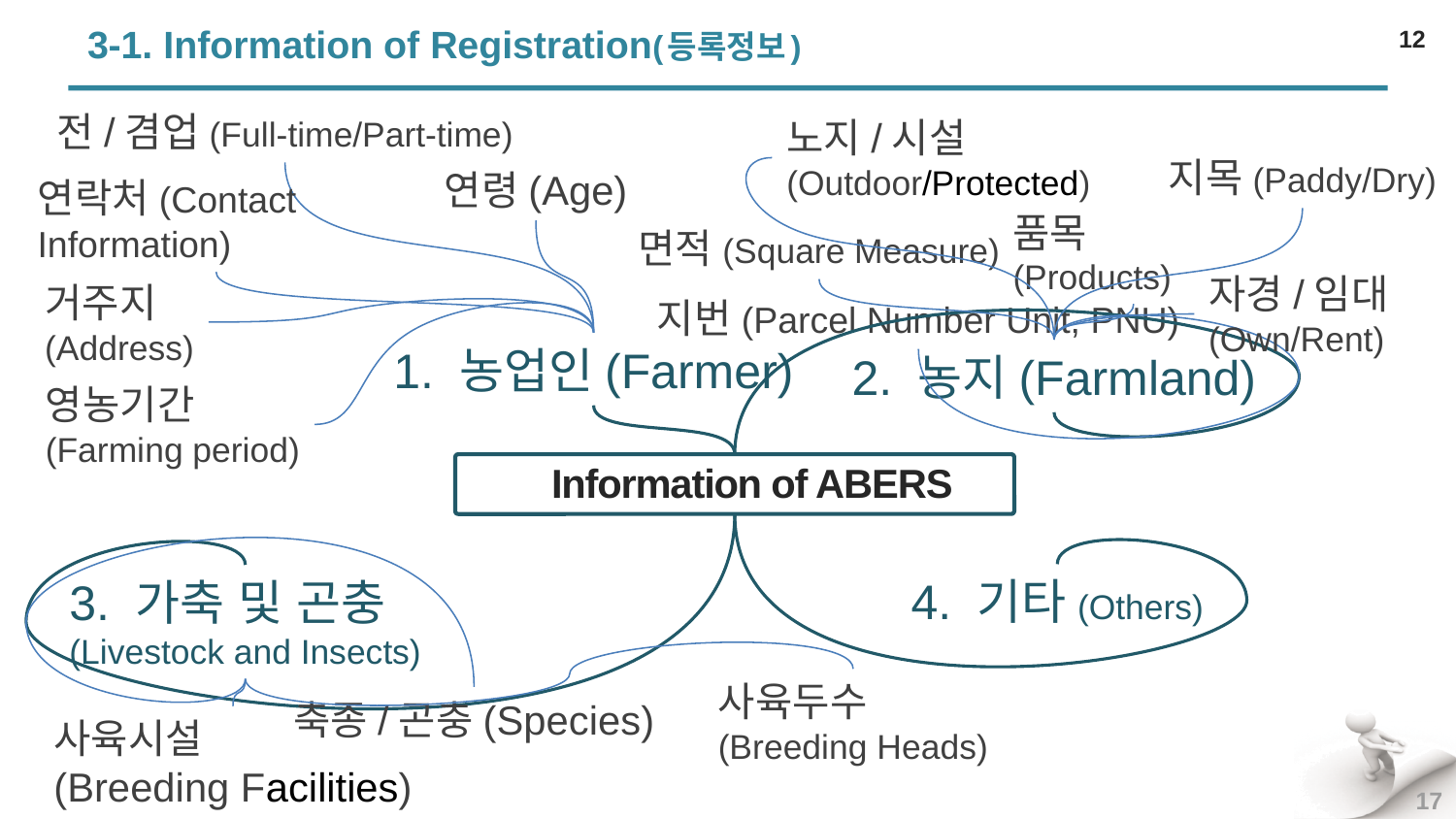

# 3-1. Information of Registration(등록정보)
12
전/겸업(Full-time/Part-time)
노지/시설
(Outdoor/Protected)
지목(Paddy/Dry)
연령(Age)
연락처(Contact Information)
품목(Products)
면적(Square Measure)
자경/임대
(Own/Rent)
거주지
(Address)
지번(Parcel Number Unit, PNU)
1. 농업인(Farmer)
2. 농지(Farmland)
영농기간
(Farming period)

Information of ABERS
4. 기타(Others)
3. 가축 및 곤충
(Livestock and Insects)
사육두수
(Breeding Heads)
축종/곤충(Species)
사육시설
(Breeding Facilities)
17